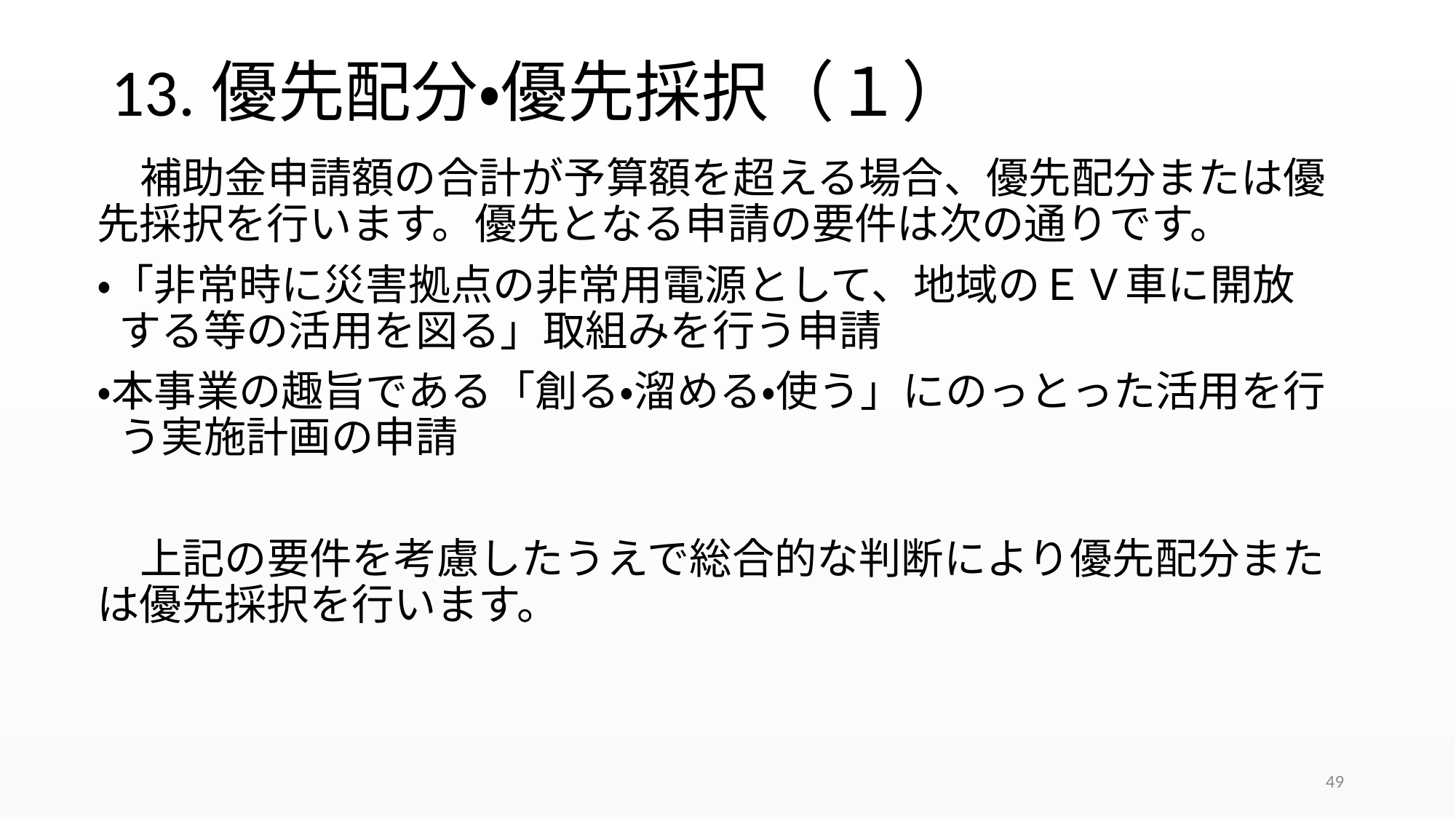

# 13.優先配分・優先採択（１）
補助金申請額の合計が予算額を超える場合、優先配分または優先採択を行います。優先となる申請の要件は次の通りです。
・「非常時に災害拠点の非常用電源として、地域のＥＶ車に開放する等の活用を図る」取組みを行う申請
・本事業の趣旨である「創る・溜める・使う」にのっとった活用を行う実施計画の申請

上記の要件を考慮したうえで総合的な判断により優先配分または優先採択を行います。

49